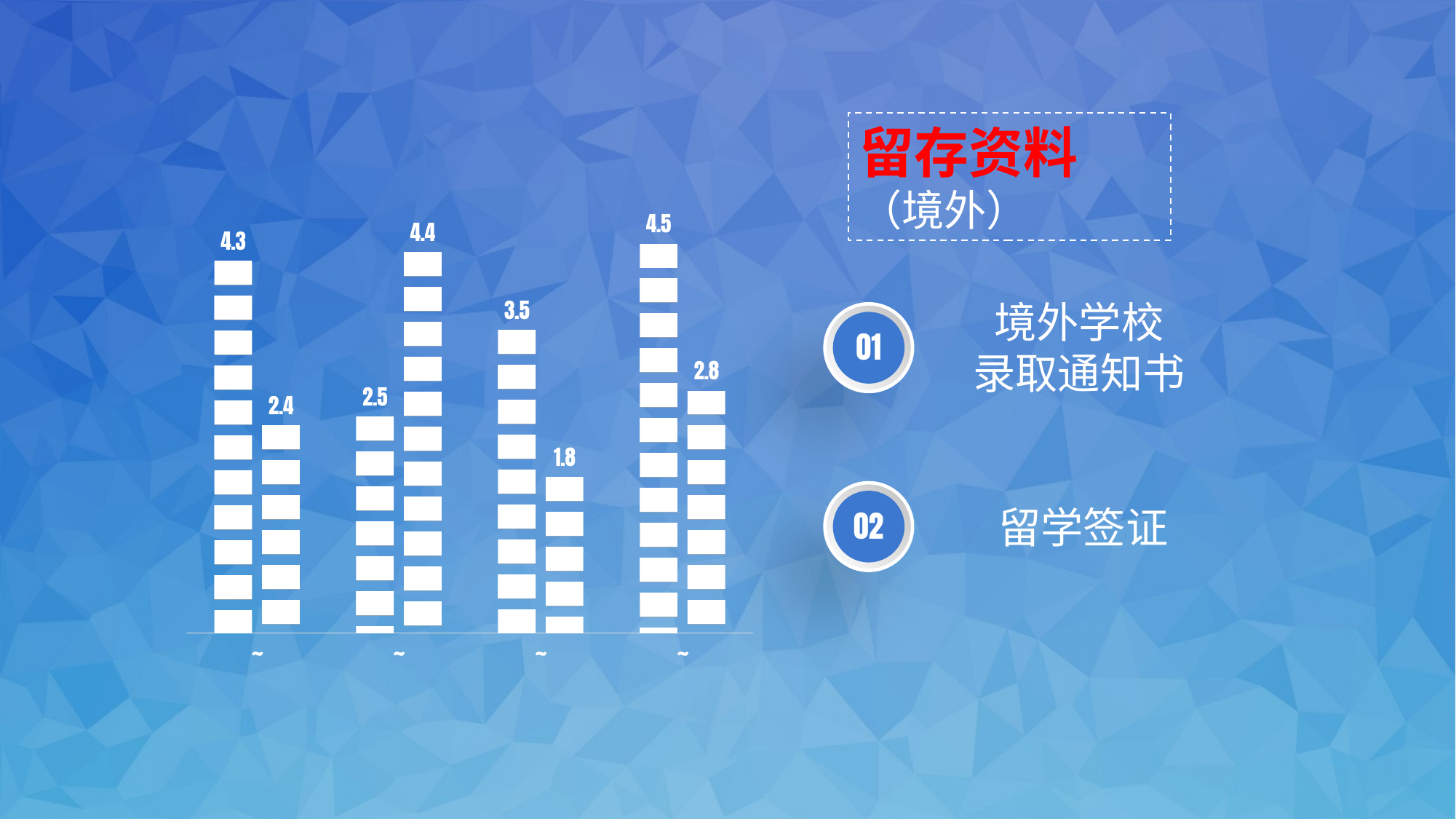

留存资料（境外）

### Chart

| Category | 系列 1 | 系列 2 |
|---|---|---|
| ~ | 4.3 | 2.4 |
| ~ | 2.5 | 4.4 |
| ~ | 3.5 | 1.8 |
| ~ | 4.5 | 2.8 |
境外学校
录取通知书

01

02
留学签证